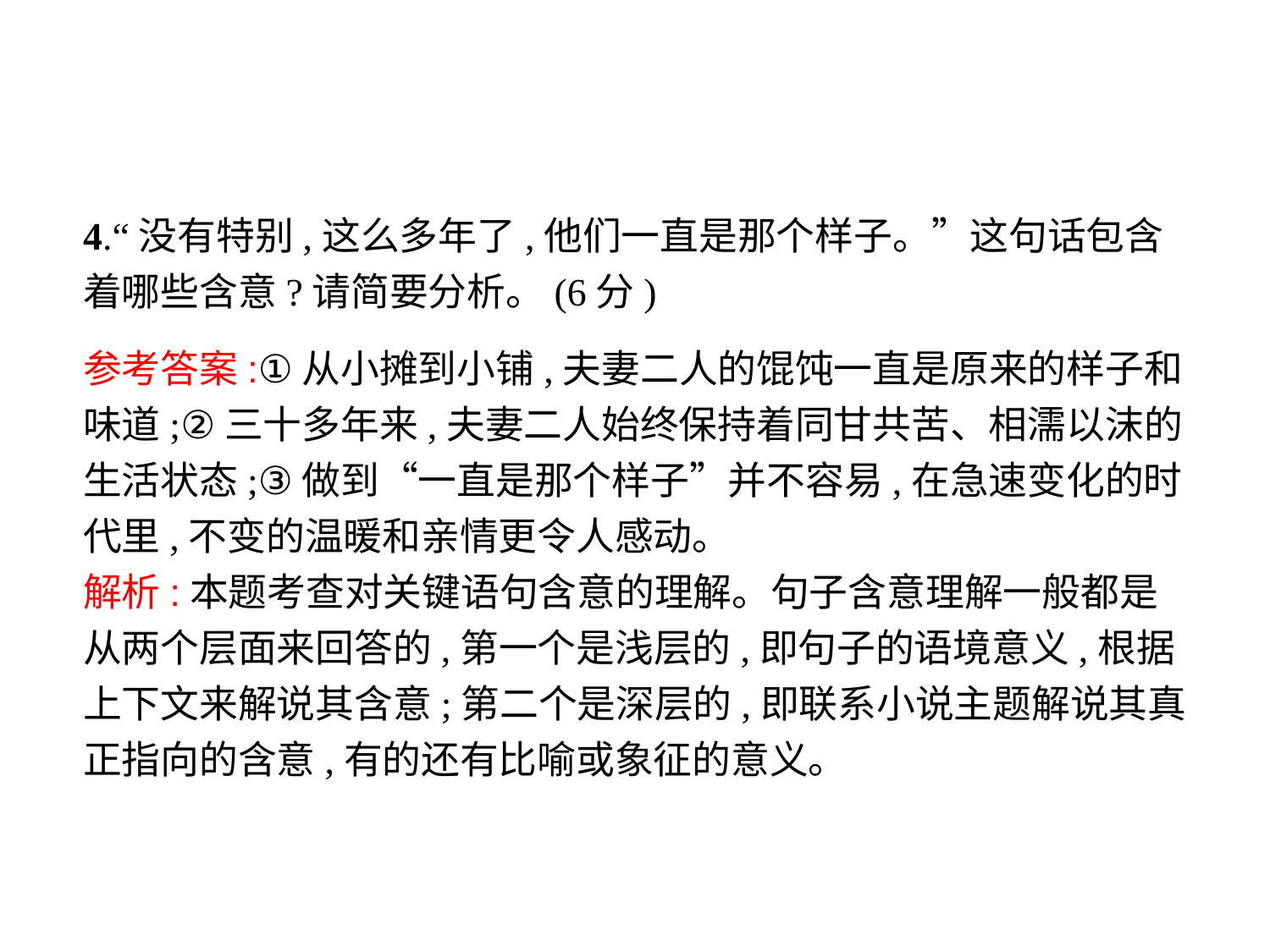

4.“没有特别,这么多年了,他们一直是那个样子。”这句话包含着哪些含意?请简要分析。(6分)
参考答案:①从小摊到小铺,夫妻二人的馄饨一直是原来的样子和味道;②三十多年来,夫妻二人始终保持着同甘共苦、相濡以沫的生活状态;③做到“一直是那个样子”并不容易,在急速变化的时代里,不变的温暖和亲情更令人感动。
解析:本题考查对关键语句含意的理解。句子含意理解一般都是从两个层面来回答的,第一个是浅层的,即句子的语境意义,根据上下文来解说其含意;第二个是深层的,即联系小说主题解说其真正指向的含意,有的还有比喻或象征的意义。
-42-